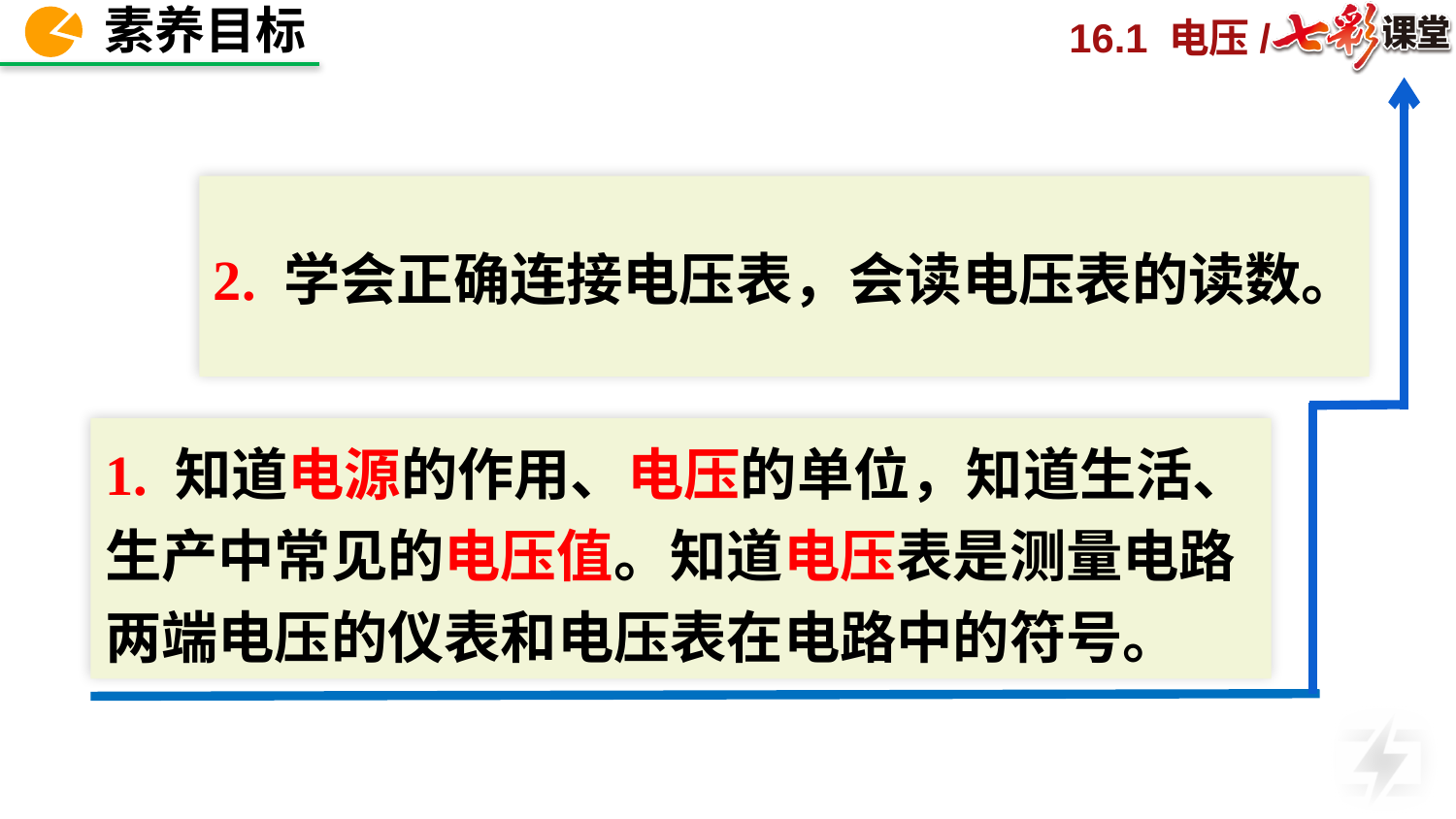

2. 学会正确连接电压表，会读电压表的读数。

1. 知道电源的作用、电压的单位，知道生活、生产中常见的电压值。知道电压表是测量电路两端电压的仪表和电压表在电路中的符号。